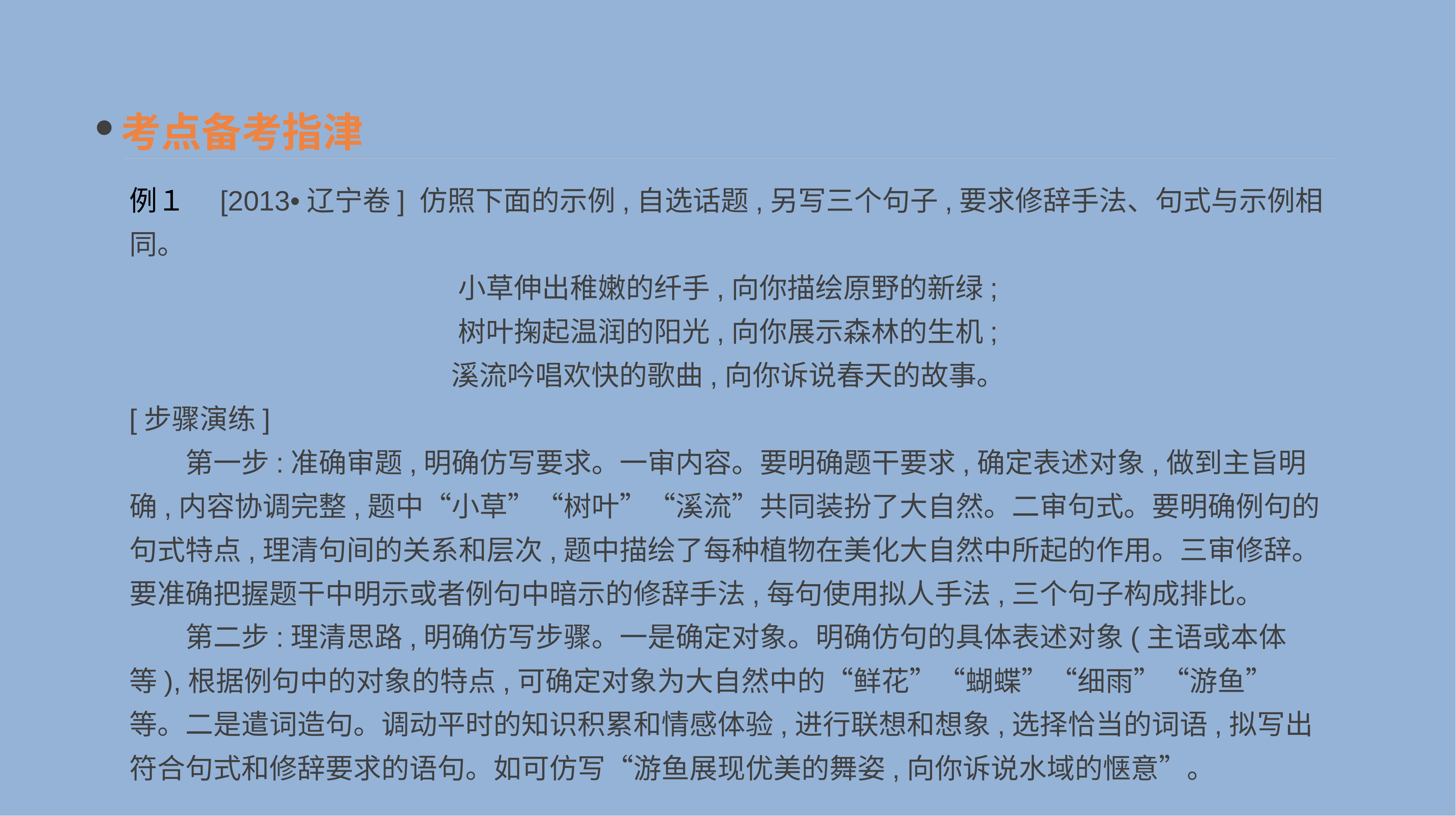

考点备考指津

例１　[2013•辽宁卷] 仿照下面的示例,自选话题,另写三个句子,要求修辞手法、句式与示例相同。
小草伸出稚嫩的纤手,向你描绘原野的新绿;
树叶掬起温润的阳光,向你展示森林的生机;
溪流吟唱欢快的歌曲,向你诉说春天的故事。
[步骤演练]
　　第一步:准确审题,明确仿写要求。一审内容。要明确题干要求,确定表述对象,做到主旨明确,内容协调完整,题中“小草”“树叶”“溪流”共同装扮了大自然。二审句式。要明确例句的句式特点,理清句间的关系和层次,题中描绘了每种植物在美化大自然中所起的作用。三审修辞。要准确把握题干中明示或者例句中暗示的修辞手法,每句使用拟人手法,三个句子构成排比。
　　第二步:理清思路,明确仿写步骤。一是确定对象。明确仿句的具体表述对象(主语或本体等),根据例句中的对象的特点,可确定对象为大自然中的“鲜花”“蝴蝶”“细雨”“游鱼”等。二是遣词造句。调动平时的知识积累和情感体验,进行联想和想象,选择恰当的词语,拟写出符合句式和修辞要求的语句。如可仿写“游鱼展现优美的舞姿,向你诉说水域的惬意”。